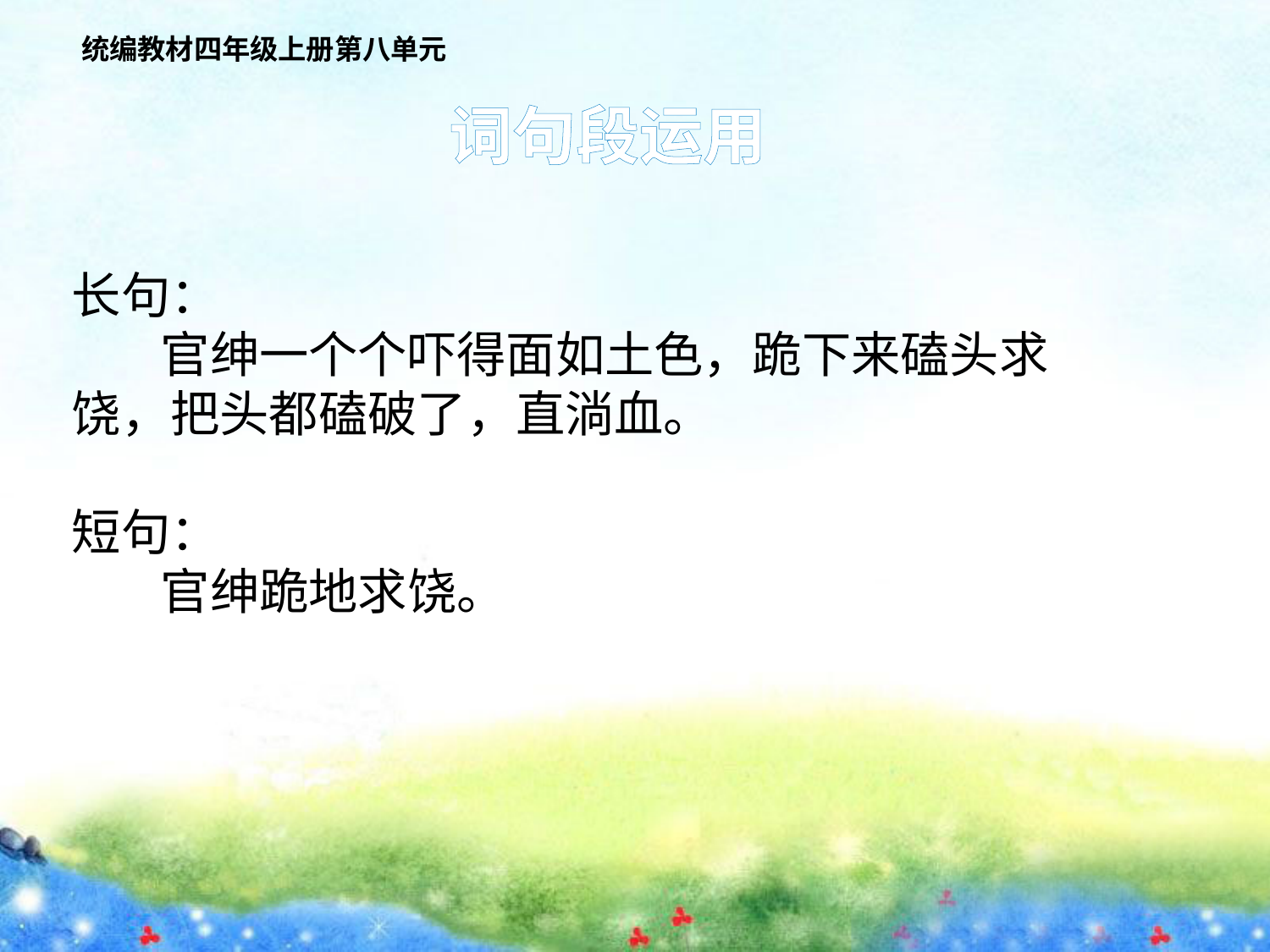

统编教材四年级上册第八单元
词句段运用
长句：
       官绅一个个吓得面如土色，跪下来磕头求饶，把头都磕破了，直淌血。

短句：
       官绅跪地求饶。